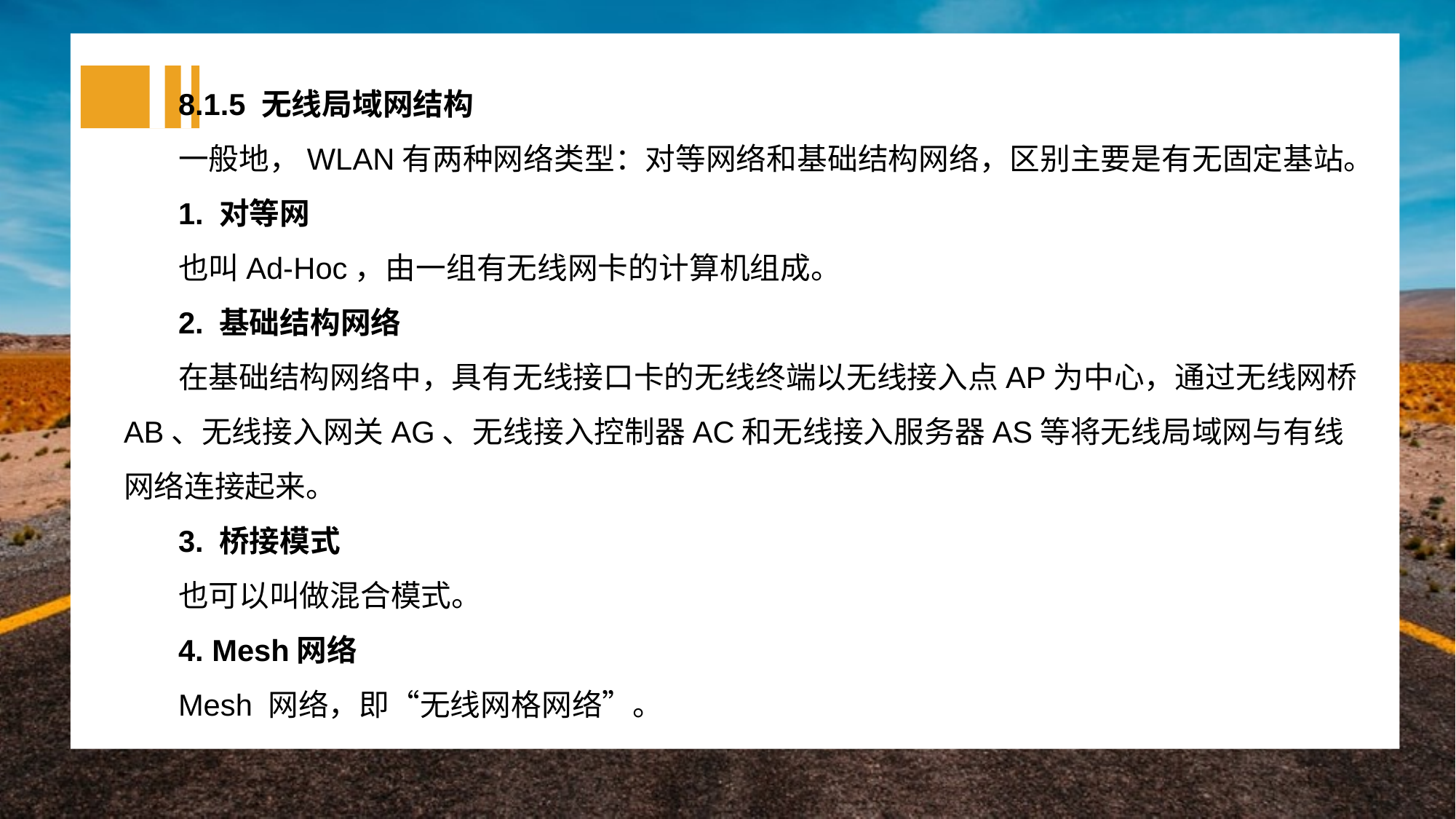

8.1.5 无线局域网结构
一般地，WLAN有两种网络类型：对等网络和基础结构网络，区别主要是有无固定基站。
1. 对等网
也叫Ad-Hoc，由一组有无线网卡的计算机组成。
2. 基础结构网络
在基础结构网络中，具有无线接口卡的无线终端以无线接入点AP为中心，通过无线网桥AB、无线接入网关AG、无线接入控制器AC和无线接入服务器AS等将无线局域网与有线网络连接起来。
3. 桥接模式
也可以叫做混合模式。
4. Mesh网络
Mesh 网络，即“无线网格网络”。